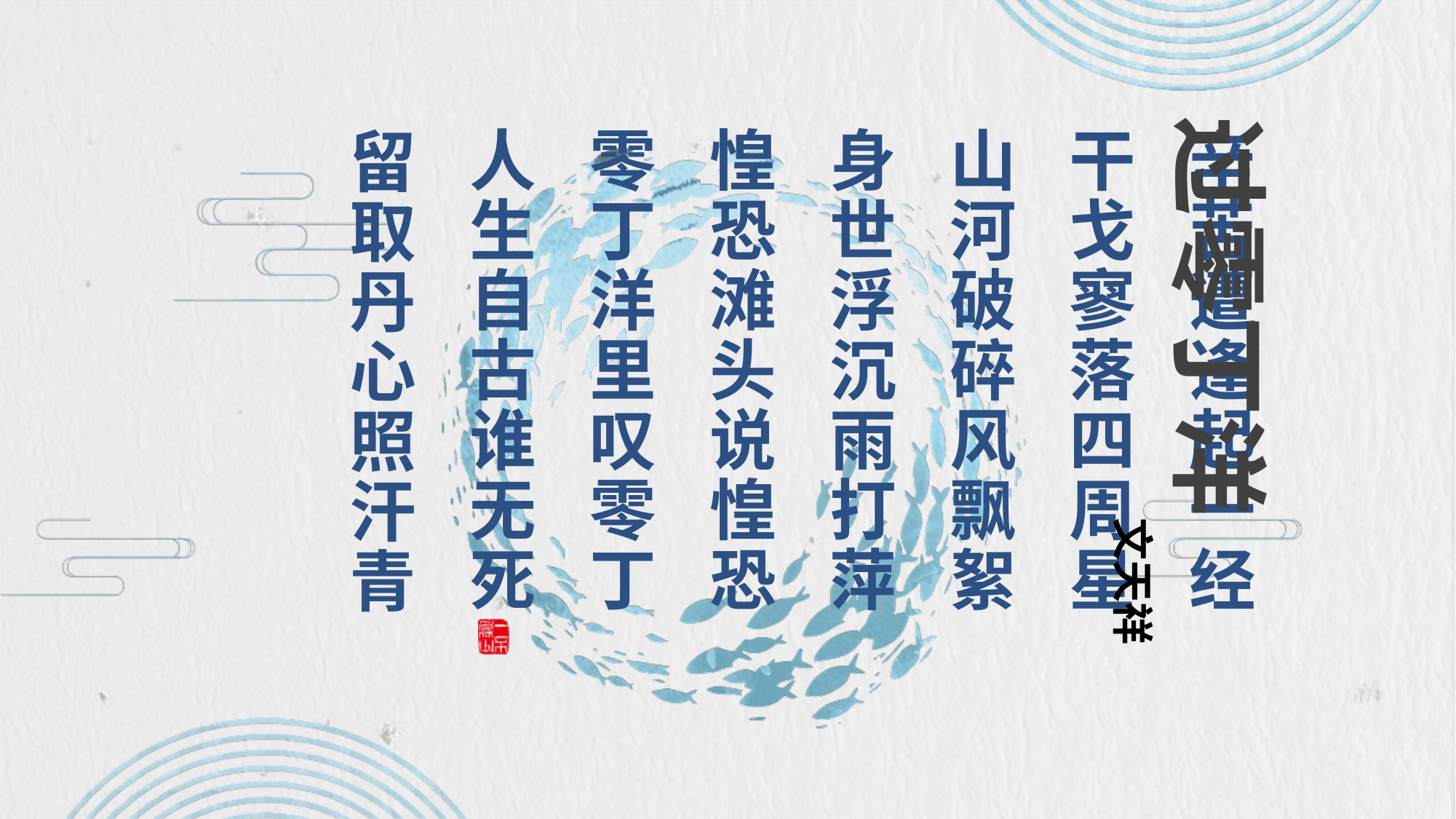

过零丁洋
# 辛苦遭逢起一经 干戈寥落四周星 山河破碎风飘絮 身世浮沉雨打萍 惶恐滩头说惶恐 零丁洋里叹零丁 人生自古谁无死 留取丹心照汗青
文天祥